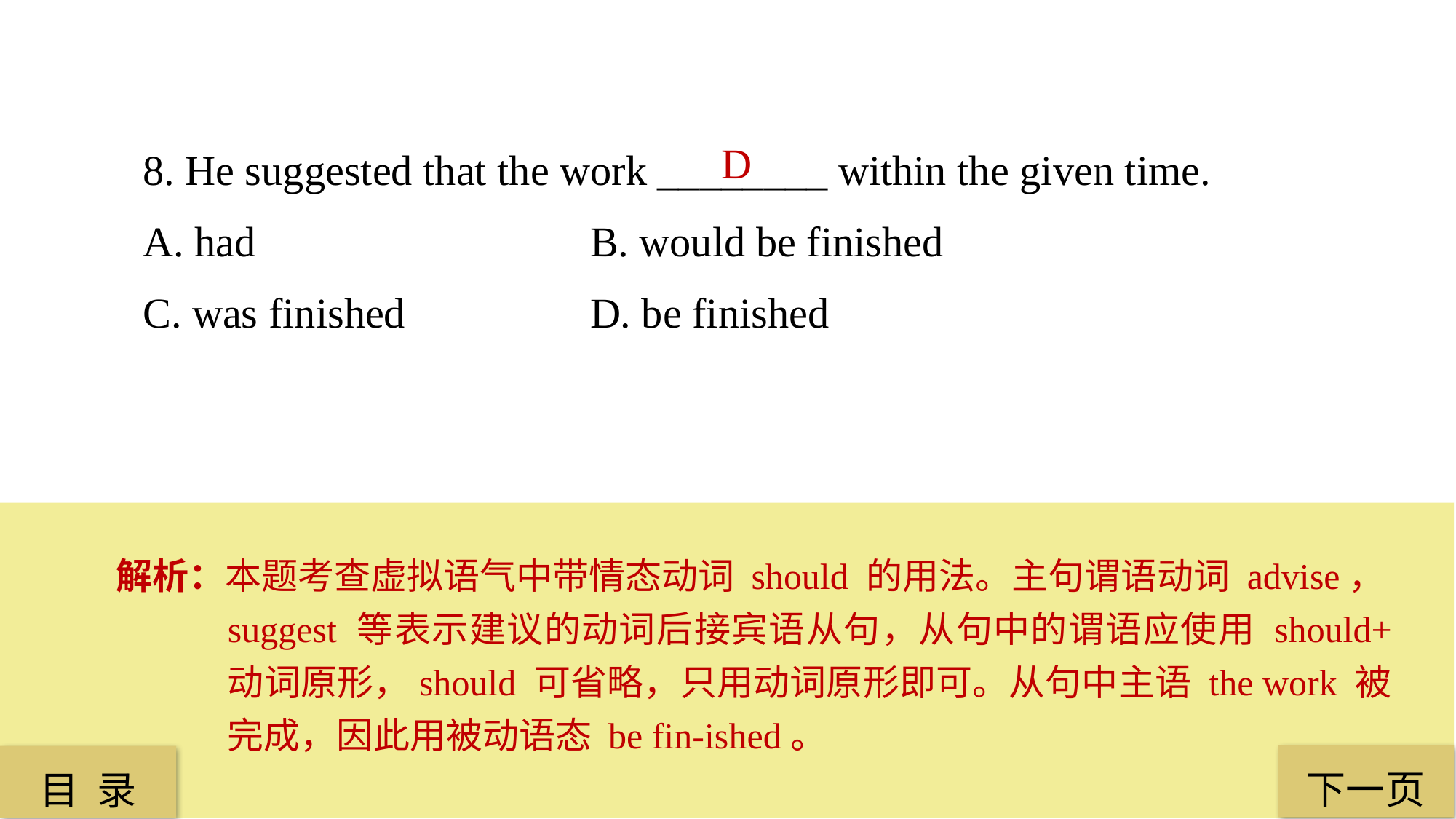

8. He suggested that the work ________ within the given time.
A. had			 B. would be finished
C. was finished	 	 D. be finished
D
解析：本题考查虚拟语气中带情态动词 should 的用法。主句谓语动词 advise，suggest 等表示建议的动词后接宾语从句，从句中的谓语应使用 should+ 动词原形，should 可省略，只用动词原形即可。从句中主语 the work 被完成，因此用被动语态 be fin-ished。